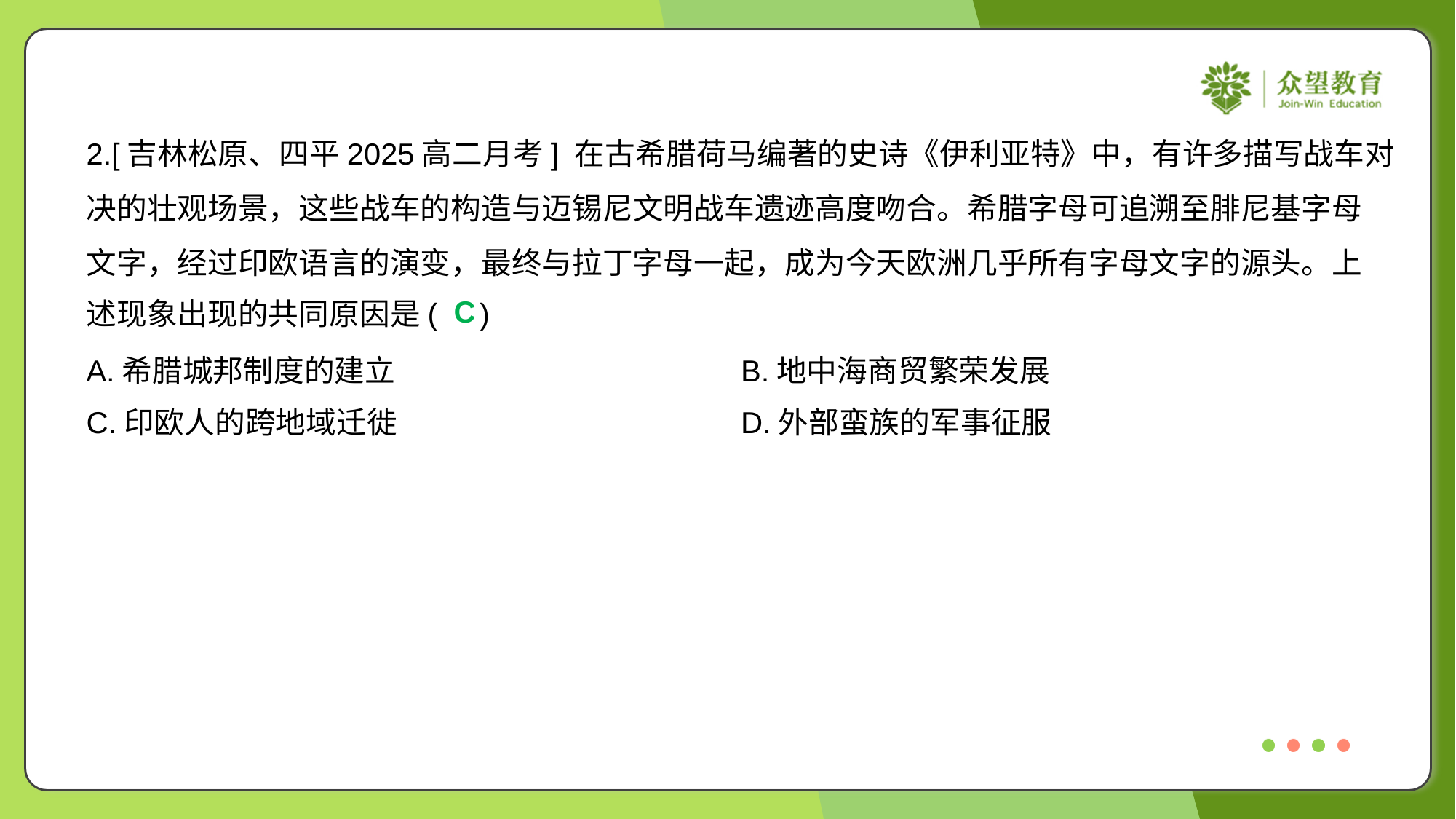

2.[吉林松原、四平2025高二月考] 在古希腊荷马编著的史诗《伊利亚特》中，有许多描写战车对
决的壮观场景，这些战车的构造与迈锡尼文明战车遗迹高度吻合。希腊字母可追溯至腓尼基字母
文字，经过印欧语言的演变，最终与拉丁字母一起，成为今天欧洲几乎所有字母文字的源头。上
述现象出现的共同原因是(     )
C
A.希腊城邦制度的建立	B.地中海商贸繁荣发展
C.印欧人的跨地域迁徙	D.外部蛮族的军事征服